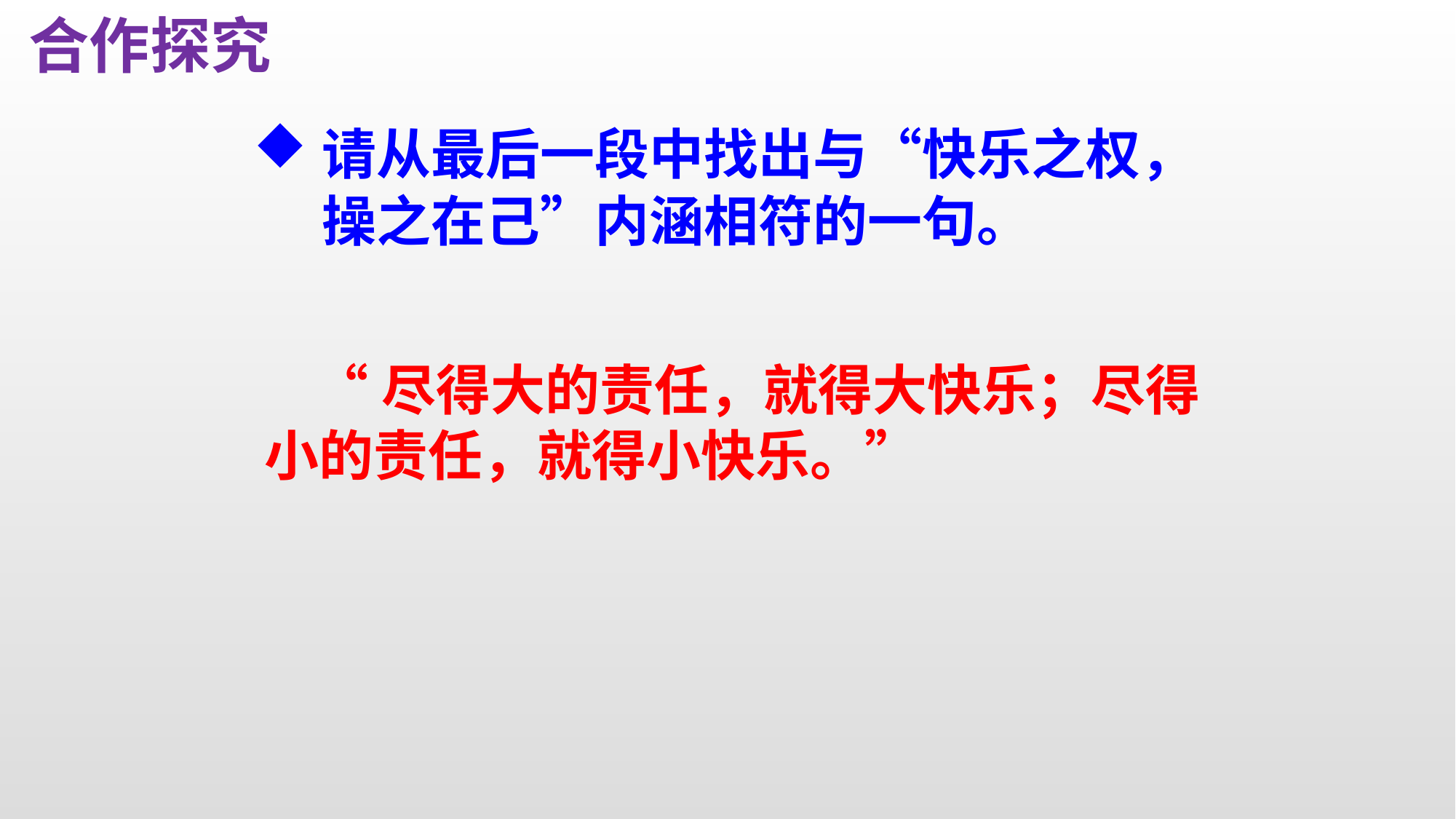

合作探究
请从最后一段中找出与“快乐之权，操之在己”内涵相符的一句。
    “尽得大的责任，就得大快乐；尽得小的责任，就得小快乐。”